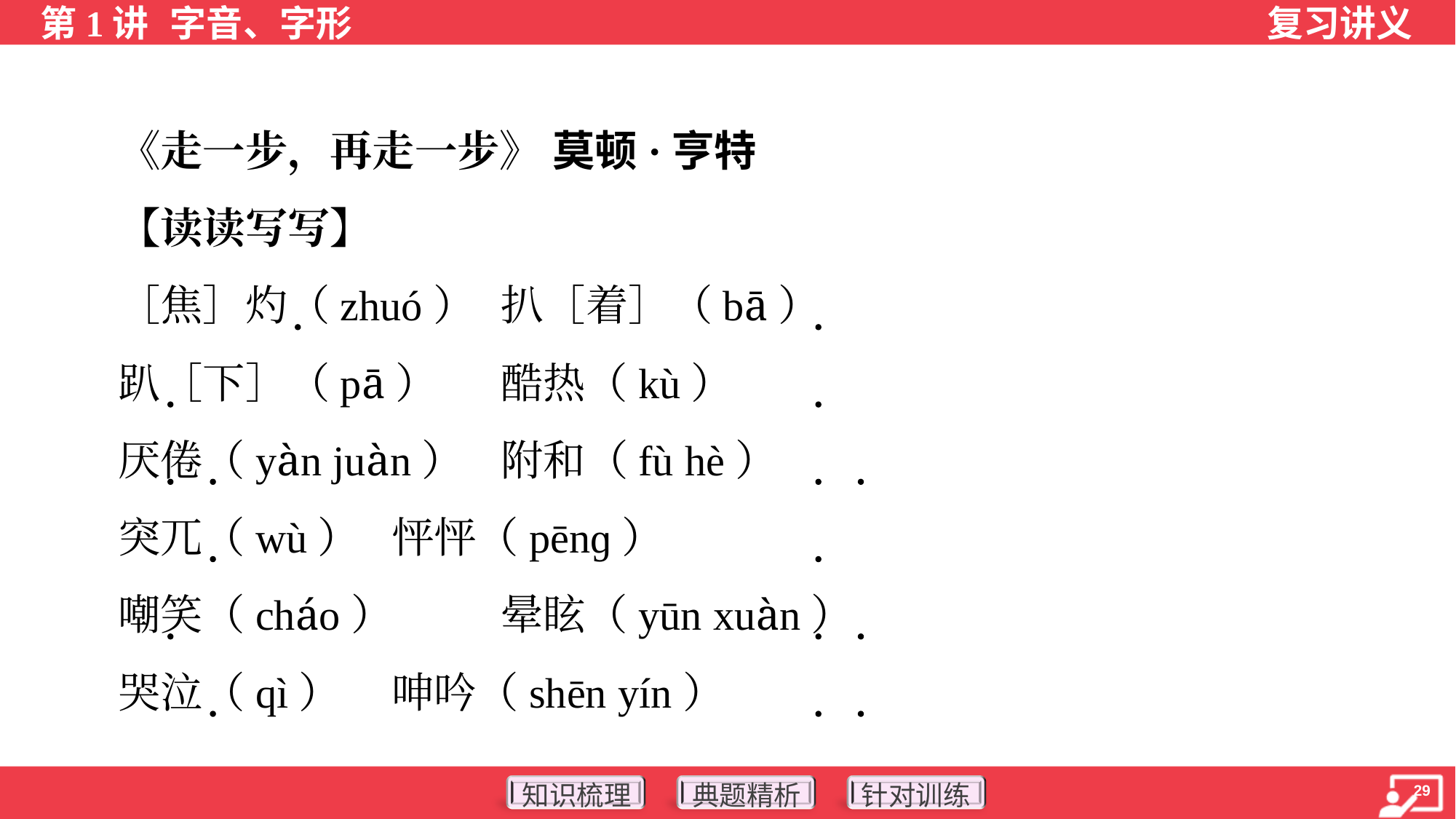

《走一步，再走一步》 莫顿·亨特
    【读读写写】
    ［焦］灼（zhuó）	扒［着］（bā）
    趴［下］（pā）	酷热（kù）
    厌倦（yàn juàn）	附和（fù hè）
    突兀（wù）	怦怦（pēnɡ）
    嘲笑（cháo）	晕眩（yūn xuàn）
    哭泣（qì）	呻吟（shēn yín）